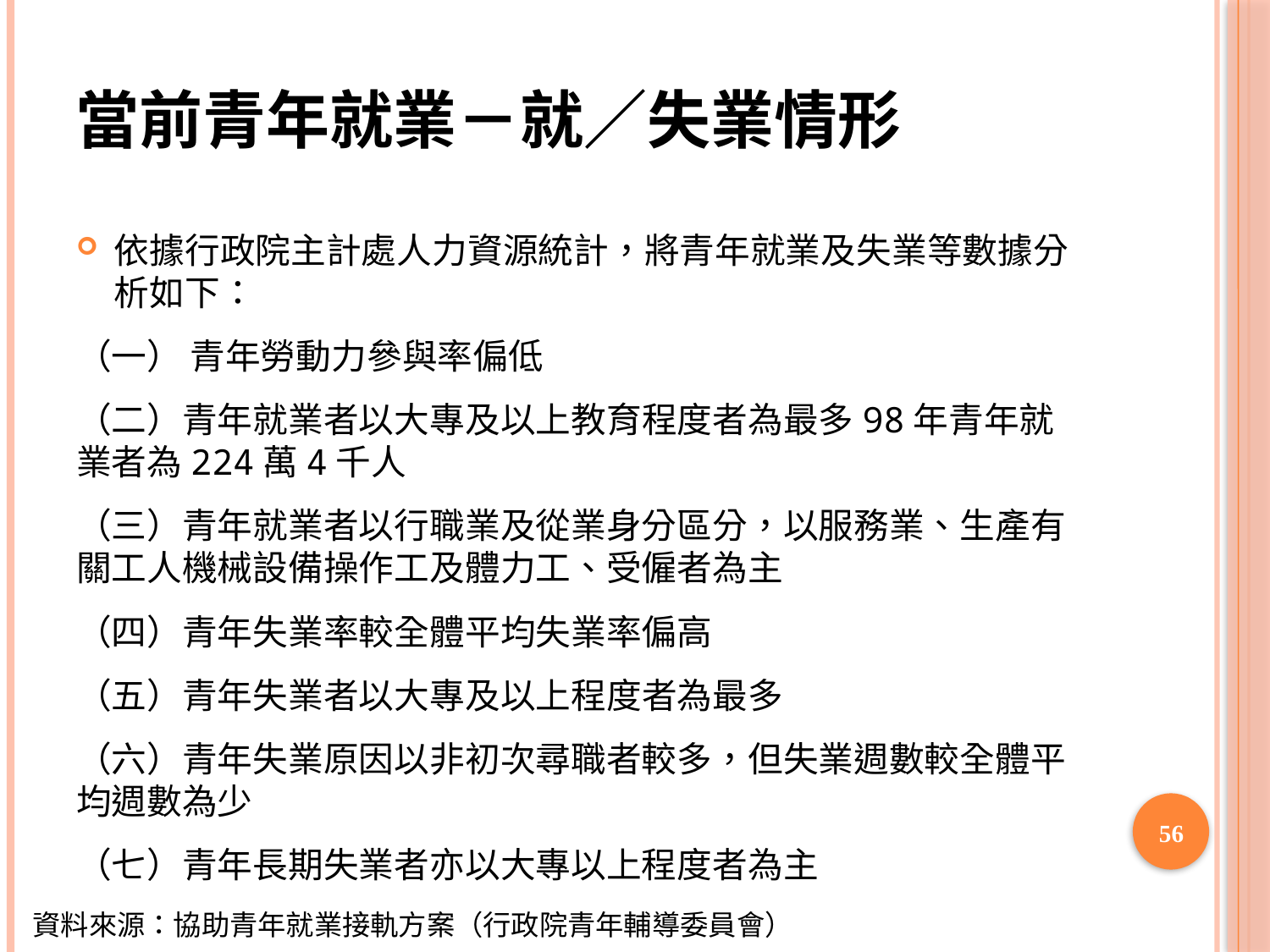

# 當前青年就業－就／失業情形
依據行政院主計處人力資源統計，將青年就業及失業等數據分析如下：
（一） 青年勞動力參與率偏低
（二）青年就業者以大專及以上教育程度者為最多98年青年就業者為224萬4千人
（三）青年就業者以行職業及從業身分區分，以服務業、生產有關工人機械設備操作工及體力工、受僱者為主
（四）青年失業率較全體平均失業率偏高
（五）青年失業者以大專及以上程度者為最多
（六）青年失業原因以非初次尋職者較多，但失業週數較全體平均週數為少
（七）青年長期失業者亦以大專以上程度者為主
56
資料來源：協助青年就業接軌方案（行政院青年輔導委員會）